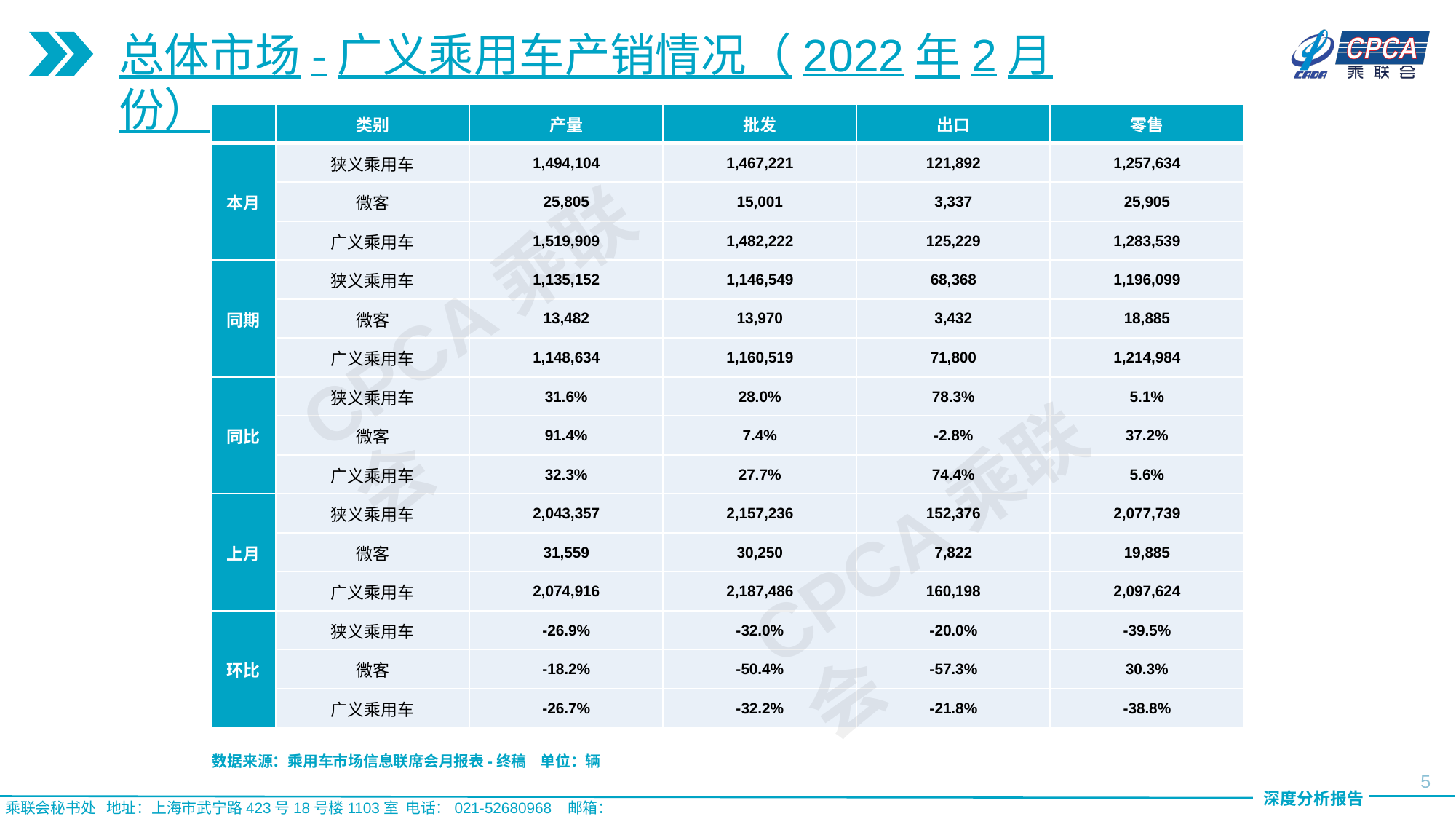

总体市场-广义乘用车产销情况（2022年2月份）
|  | 类别 | 产量 | 批发 | 出口 | 零售 |
| --- | --- | --- | --- | --- | --- |
| 本月 | 狭义乘用车 | 1,494,104 | 1,467,221 | 121,892 | 1,257,634 |
|  | 微客 | 25,805 | 15,001 | 3,337 | 25,905 |
|  | 广义乘用车 | 1,519,909 | 1,482,222 | 125,229 | 1,283,539 |
| 同期 | 狭义乘用车 | 1,135,152 | 1,146,549 | 68,368 | 1,196,099 |
|  | 微客 | 13,482 | 13,970 | 3,432 | 18,885 |
|  | 广义乘用车 | 1,148,634 | 1,160,519 | 71,800 | 1,214,984 |
| 同比 | 狭义乘用车 | 31.6% | 28.0% | 78.3% | 5.1% |
|  | 微客 | 91.4% | 7.4% | -2.8% | 37.2% |
|  | 广义乘用车 | 32.3% | 27.7% | 74.4% | 5.6% |
| 上月 | 狭义乘用车 | 2,043,357 | 2,157,236 | 152,376 | 2,077,739 |
|  | 微客 | 31,559 | 30,250 | 7,822 | 19,885 |
|  | 广义乘用车 | 2,074,916 | 2,187,486 | 160,198 | 2,097,624 |
| 环比 | 狭义乘用车 | -26.9% | -32.0% | -20.0% | -39.5% |
|  | 微客 | -18.2% | -50.4% | -57.3% | 30.3% |
|  | 广义乘用车 | -26.7% | -32.2% | -21.8% | -38.8% |
CPCA乘联会
CPCA乘联会
数据来源：乘用车市场信息联席会月报表-终稿    单位：辆
5